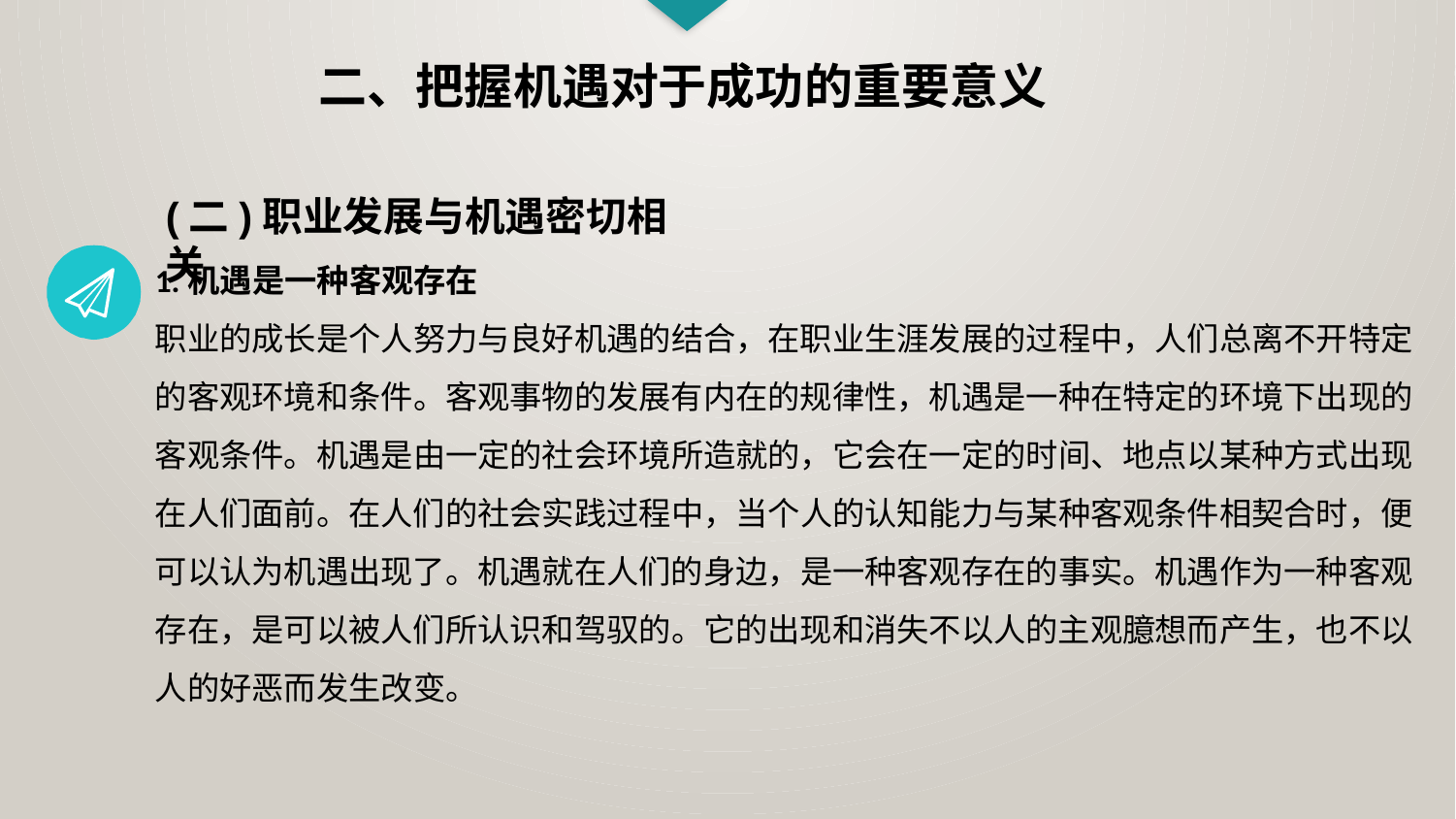

二、把握机遇对于成功的重要意义
(二)职业发展与机遇密切相关
1.机遇是一种客观存在
职业的成长是个人努力与良好机遇的结合，在职业生涯发展的过程中，人们总离不开特定的客观环境和条件。客观事物的发展有内在的规律性，机遇是一种在特定的环境下出现的客观条件。机遇是由一定的社会环境所造就的，它会在一定的时间、地点以某种方式出现在人们面前。在人们的社会实践过程中，当个人的认知能力与某种客观条件相契合时，便可以认为机遇出现了。机遇就在人们的身边，是一种客观存在的事实。机遇作为一种客观存在，是可以被人们所认识和驾驭的。它的出现和消失不以人的主观臆想而产生，也不以人的好恶而发生改变。

75